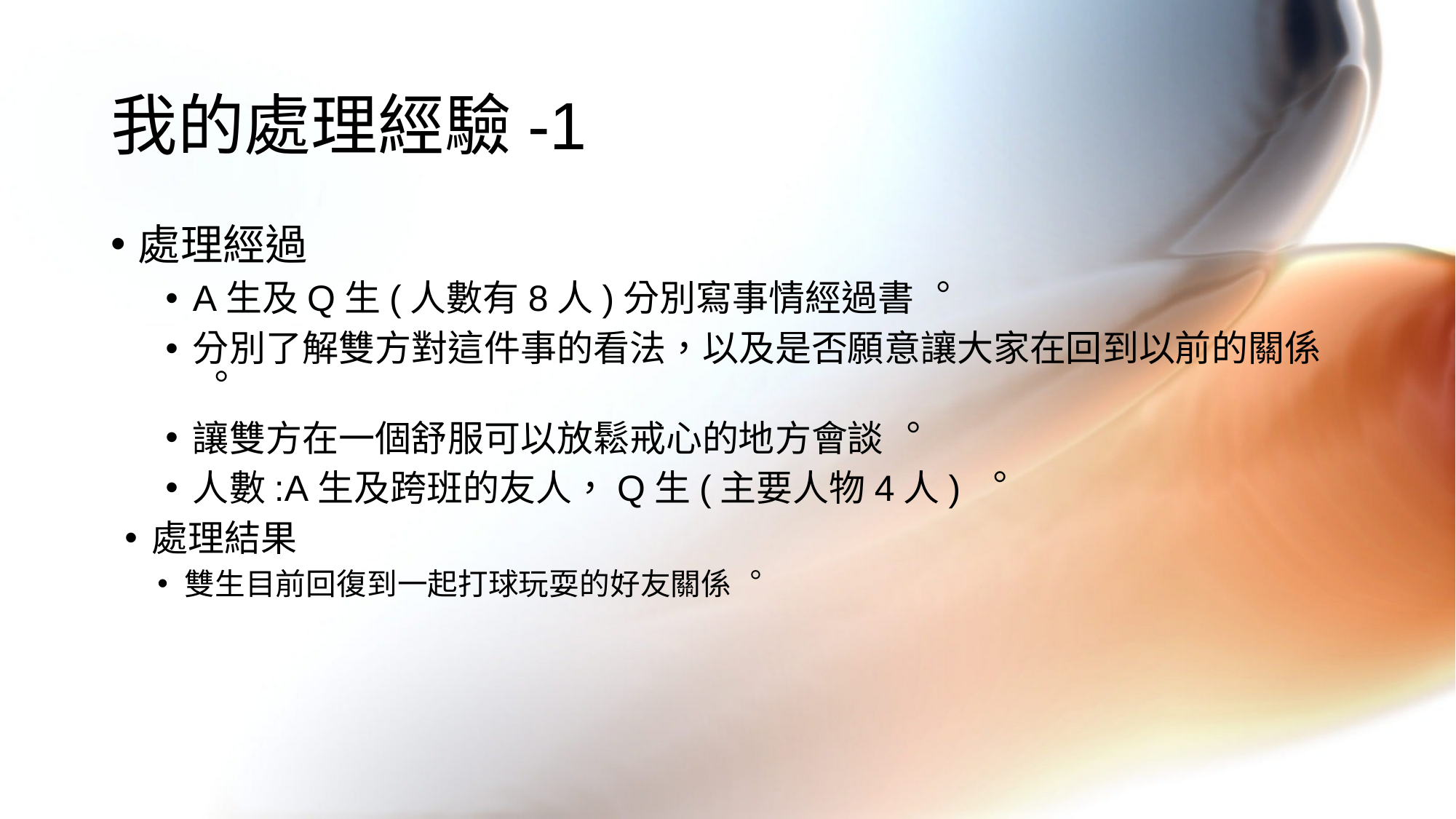

# 我的處理經驗-1
處理經過
A生及Q生(人數有8人)分別寫事情經過書︒
分別了解雙方對這件事的看法，以及是否願意讓大家在回到以前的關係︒
讓雙方在一個舒服可以放鬆戒心的地方會談︒
人數:A生及跨班的友人，Q生(主要人物4人) ︒
處理結果
雙生目前回復到一起打球玩耍的好友關係︒